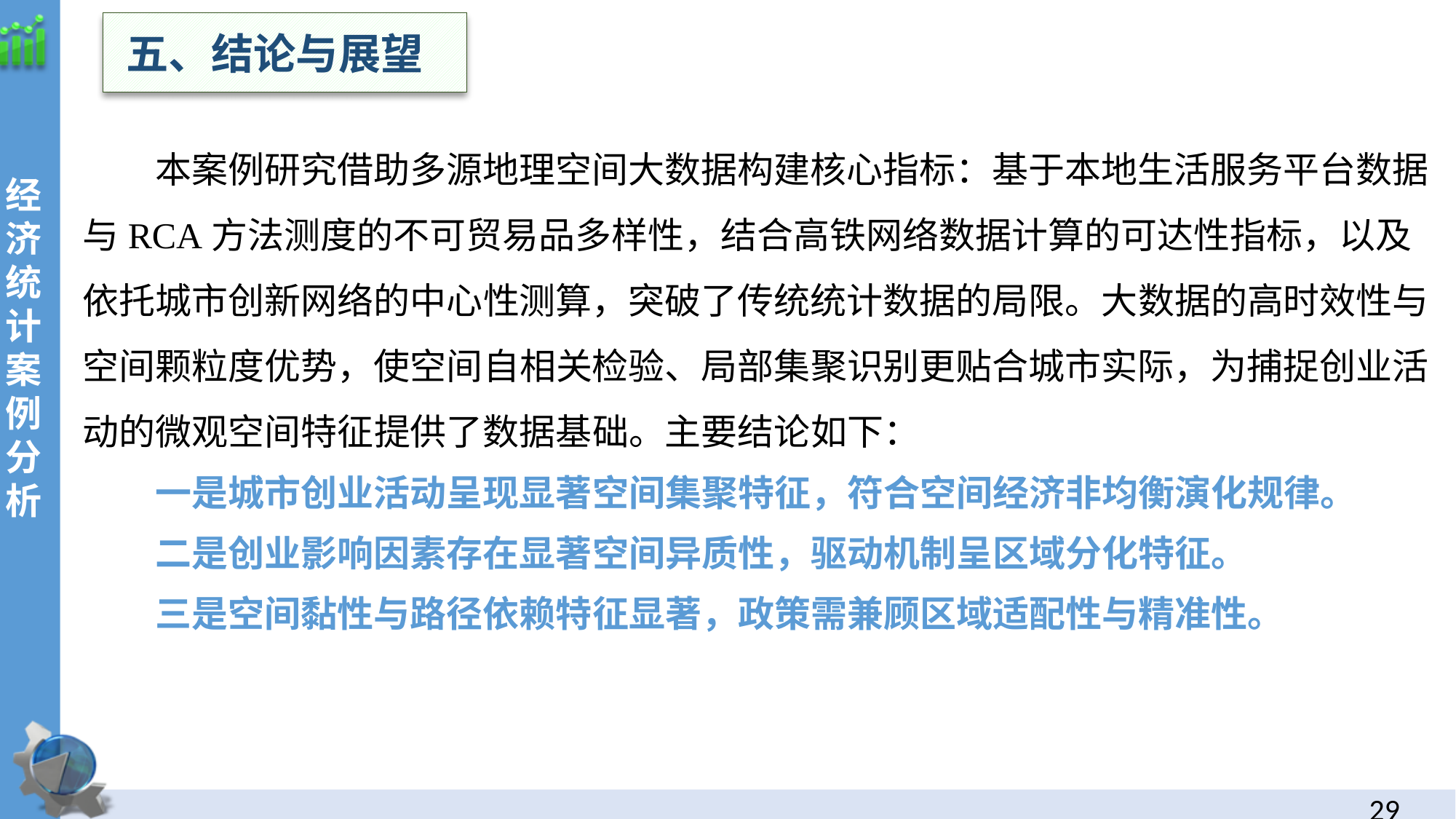

五、结论与展望

本案例研究借助多源地理空间大数据构建核心指标：基于本地生活服务平台数据与RCA方法测度的不可贸易品多样性，结合高铁网络数据计算的可达性指标，以及依托城市创新网络的中心性测算，突破了传统统计数据的局限。大数据的高时效性与空间颗粒度优势，使空间自相关检验、局部集聚识别更贴合城市实际，为捕捉创业活动的微观空间特征提供了数据基础。主要结论如下：
一是城市创业活动呈现显著空间集聚特征，符合空间经济非均衡演化规律。
二是创业影响因素存在显著空间异质性，驱动机制呈区域分化特征。
三是空间黏性与路径依赖特征显著，政策需兼顾区域适配性与精准性。

经
济统计案例分析

29